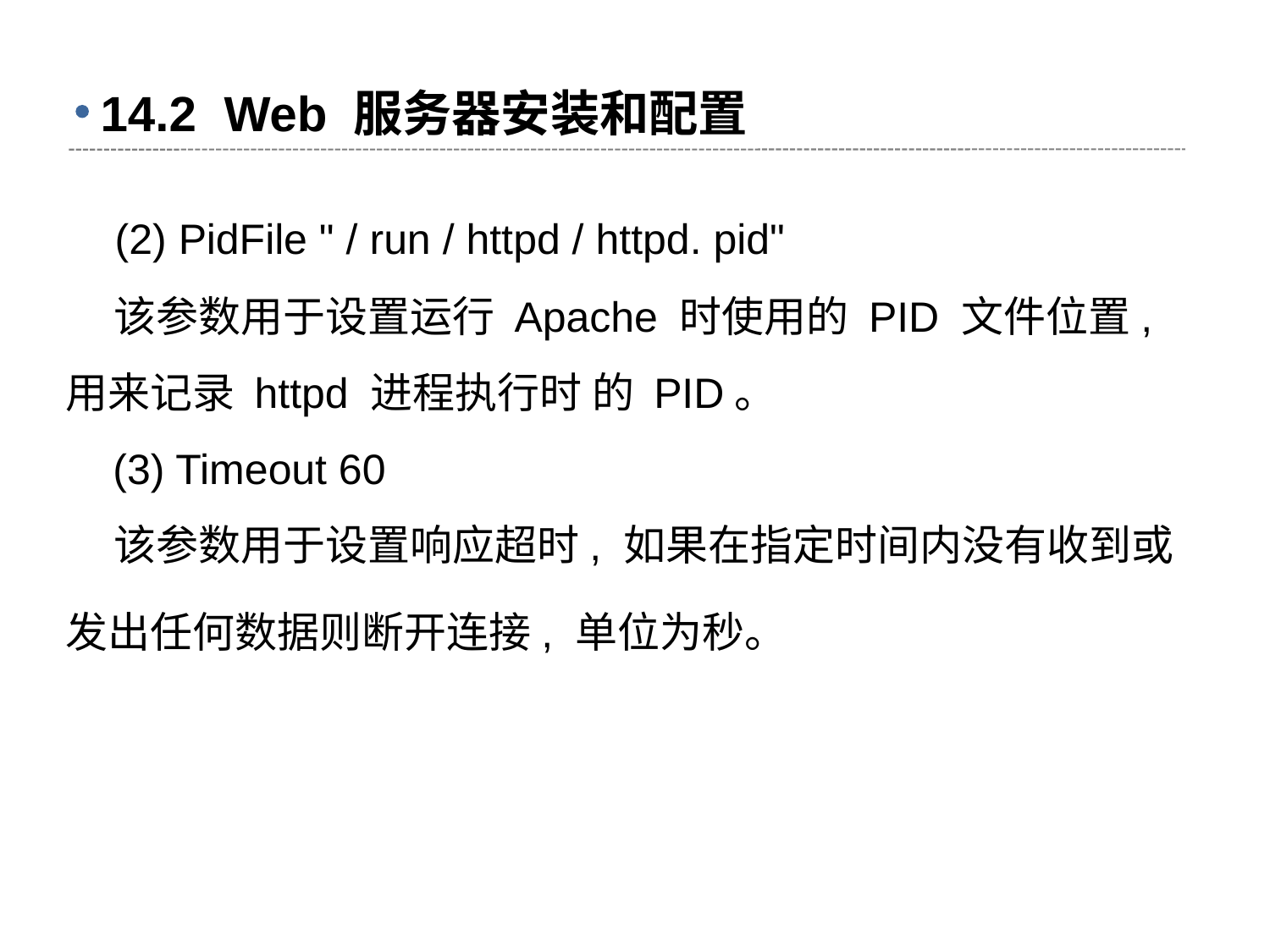

# 14.2  Web 服务器安装和配置
    (2) PidFile " / run / httpd / httpd. pid"
    该参数用于设置运行 Apache 时使用的 PID 文件位置, 用来记录 httpd 进程执行时 的 PID。
    (3) Timeout 60
    该参数用于设置响应超时, 如果在指定时间内没有收到或发出任何数据则断开连接, 单位为秒。